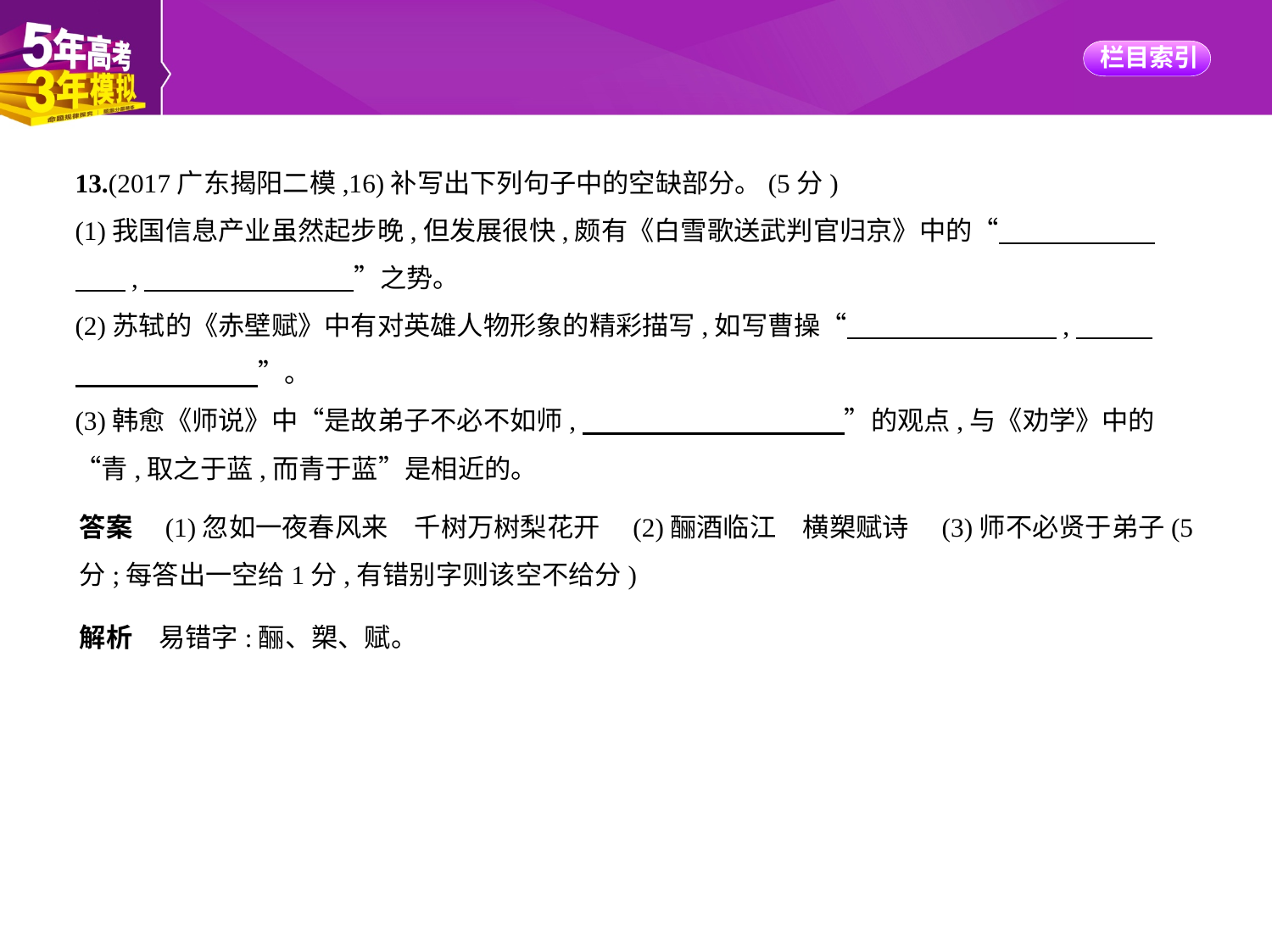

13.(2017广东揭阳二模,16)补写出下列句子中的空缺部分。(5分)
(1)我国信息产业虽然起步晚,但发展很快,颇有《白雪歌送武判官归京》中的“　　　　　    
　    ,　　　　　　　    ”之势。
(2)苏轼的《赤壁赋》中有对英雄人物形象的精彩描写,如写曹操“　　　　　　　    ,　　    
　　　　　　    ”。
(3)韩愈《师说》中“是故弟子不必不如师,　　　　　　　　　    ”的观点,与《劝学》中的
“青,取之于蓝,而青于蓝”是相近的。
答案　(1)忽如一夜春风来　千树万树梨花开　(2)酾酒临江　横槊赋诗　(3)师不必贤于弟子(5
分;每答出一空给1分,有错别字则该空不给分)
解析　易错字:酾、槊、赋。